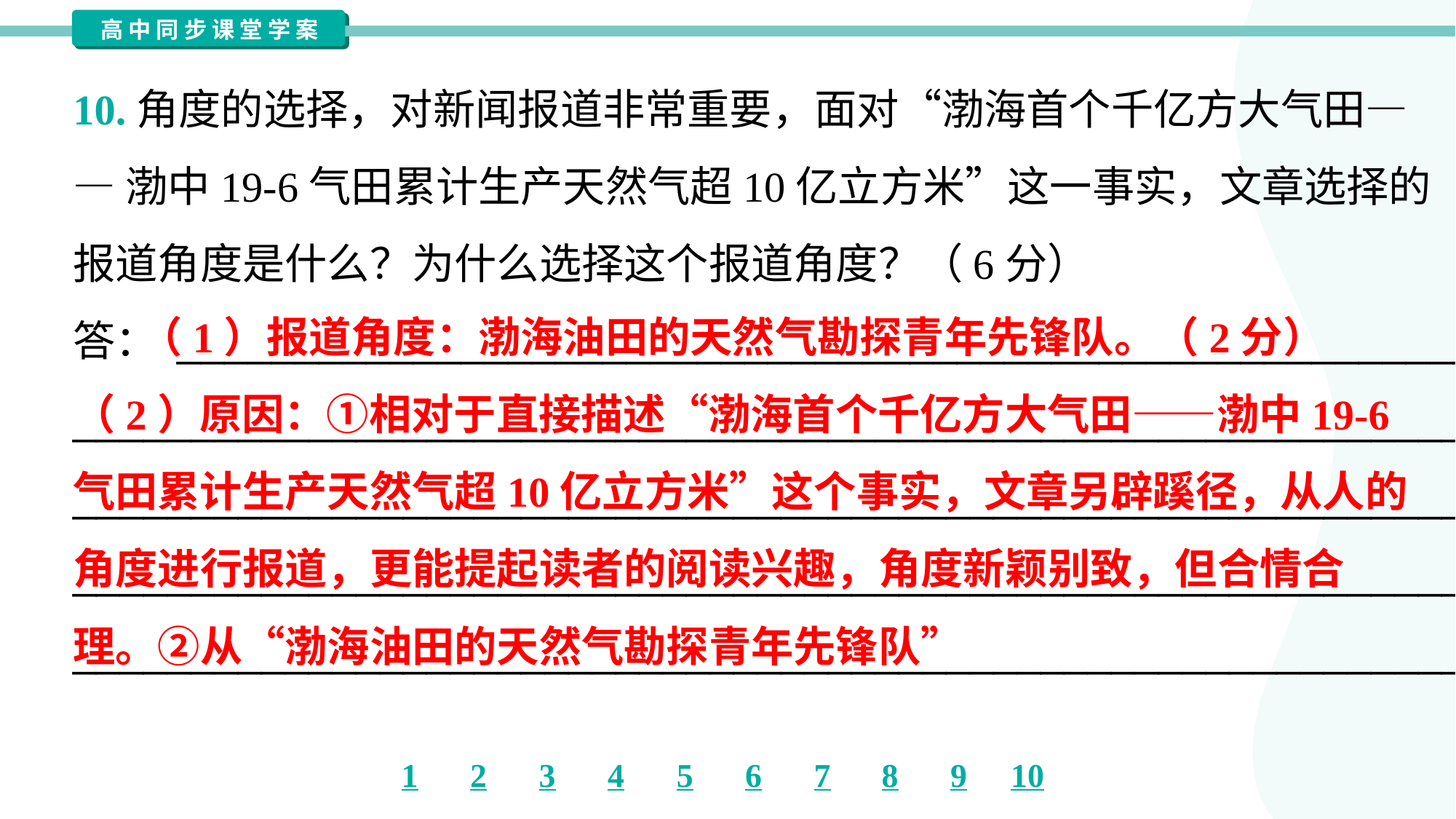

10.角度的选择，对新闻报道非常重要，面对“渤海首个千亿方大气田—
—渤中19-6气田累计生产天然气超10亿立方米”这一事实，文章选择的
报道角度是什么？为什么选择这个报道角度？（6分）
答： ________________________________________________________
_____________________________________________________________
_____________________________________________________________
_____________________________________________________________
_____________________________________________________________
      （1）报道角度：渤海油田的天然气勘探青年先锋队。（2分）
（2）原因：①相对于直接描述“渤海首个千亿方大气田——渤中19-6
气田累计生产天然气超10亿立方米”这个事实，文章另辟蹊径，从人的
角度进行报道，更能提起读者的阅读兴趣，角度新颖别致，但合情合
理。②从“渤海油田的天然气勘探青年先锋队”